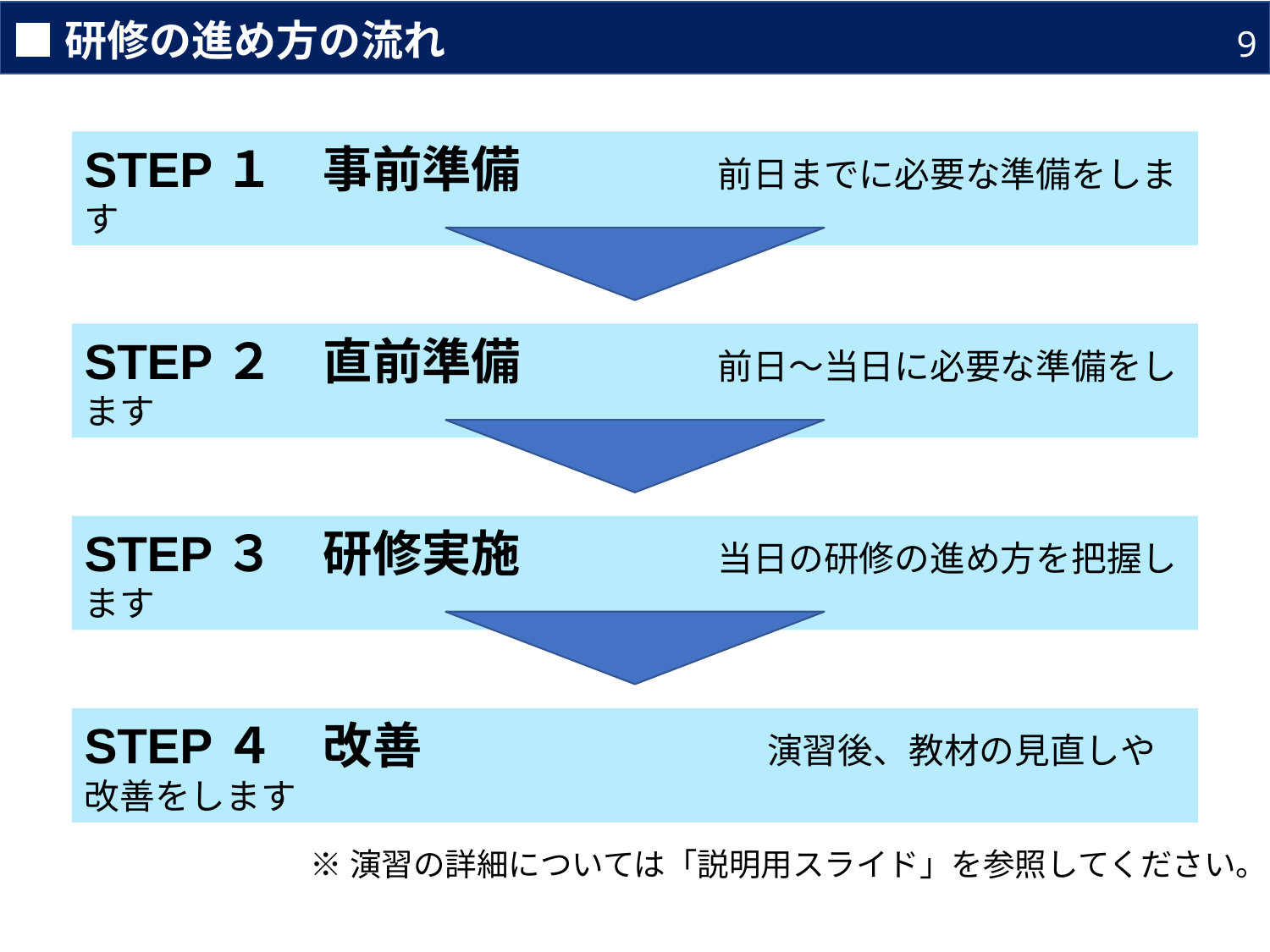

■研修の進め方の流れ
9
STEP１　事前準備　　　　前日までに必要な準備をします

STEP２　直前準備　　　　前日～当日に必要な準備をします

STEP３　研修実施　　　　当日の研修の進め方を把握します

STEP４　改善　　　　　　　演習後、教材の見直しや改善をします
※演習の詳細については「説明用スライド」を参照してください。